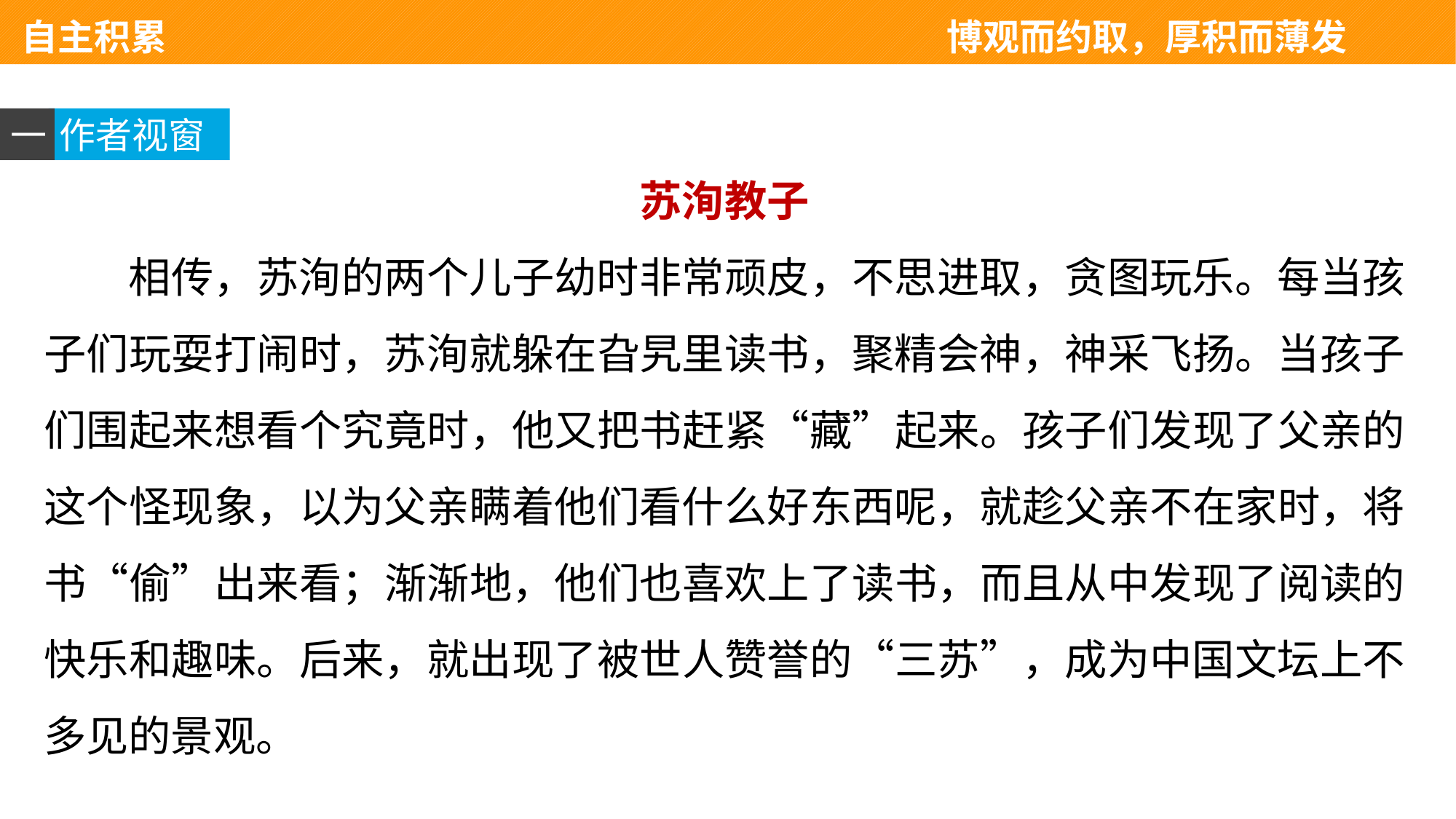

自主积累                                 　　　　　　　　　　　　　　博观而约取，厚积而薄发
一
作者视窗
苏洵教子
相传，苏洵的两个儿子幼时非常顽皮，不思进取，贪图玩乐。每当孩子们玩耍打闹时，苏洵就躲在旮旯里读书，聚精会神，神采飞扬。当孩子们围起来想看个究竟时，他又把书赶紧“藏”起来。孩子们发现了父亲的这个怪现象，以为父亲瞒着他们看什么好东西呢，就趁父亲不在家时，将书“偷”出来看；渐渐地，他们也喜欢上了读书，而且从中发现了阅读的快乐和趣味。后来，就出现了被世人赞誉的“三苏”，成为中国文坛上不多见的景观。